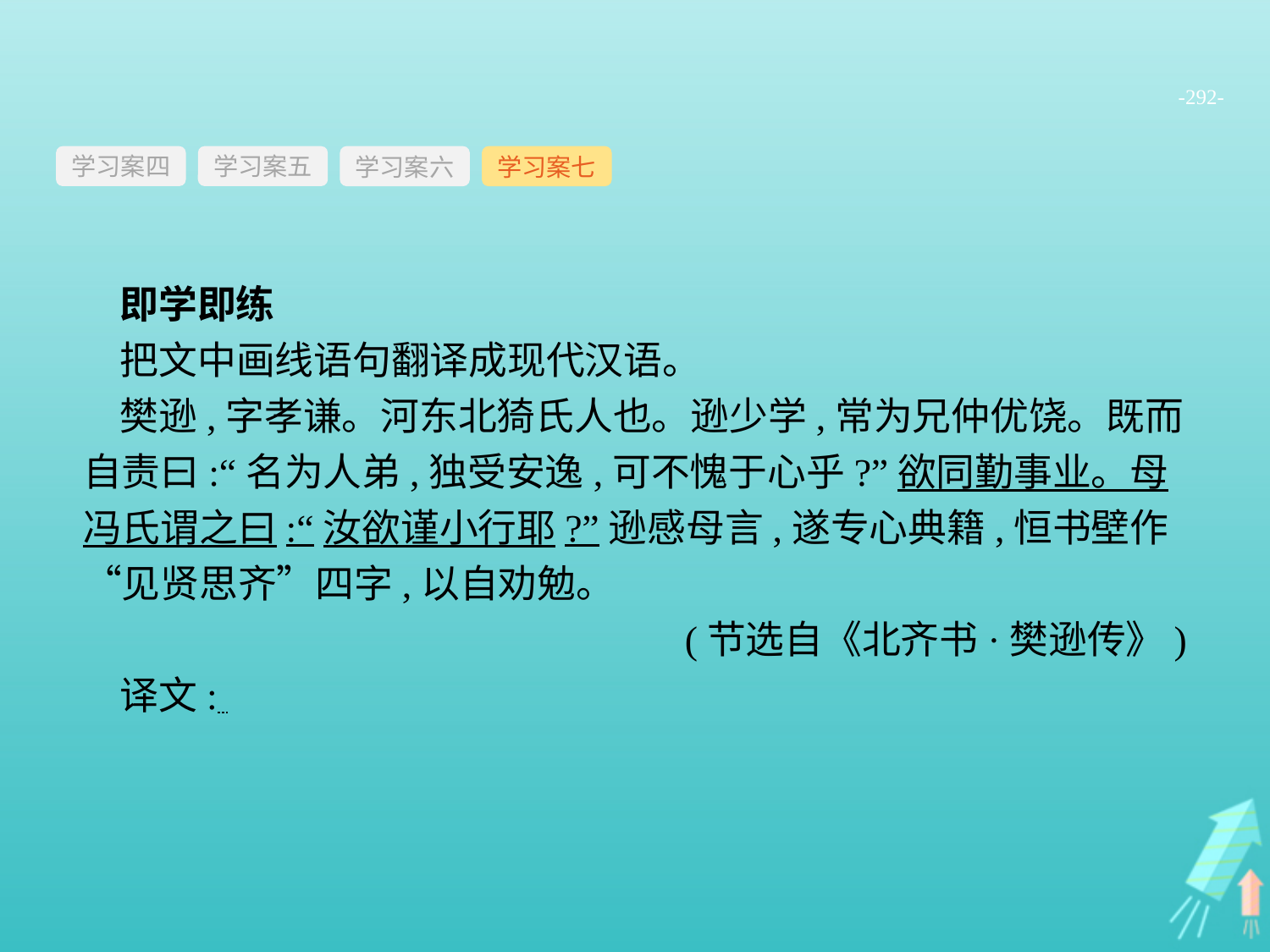

-292-
学习案四
学习案六
学习案七
学习案五
即学即练
把文中画线语句翻译成现代汉语。
樊逊,字孝谦。河东北猗氏人也。逊少学,常为兄仲优饶。既而自责曰:“名为人弟,独受安逸,可不愧于心乎?”欲同勤事业。母冯氏谓之曰:“汝欲谨小行耶?”逊感母言,遂专心典籍,恒书壁作“见贤思齐”四字,以自劝勉。
(节选自《北齐书·樊逊传》)
译文: